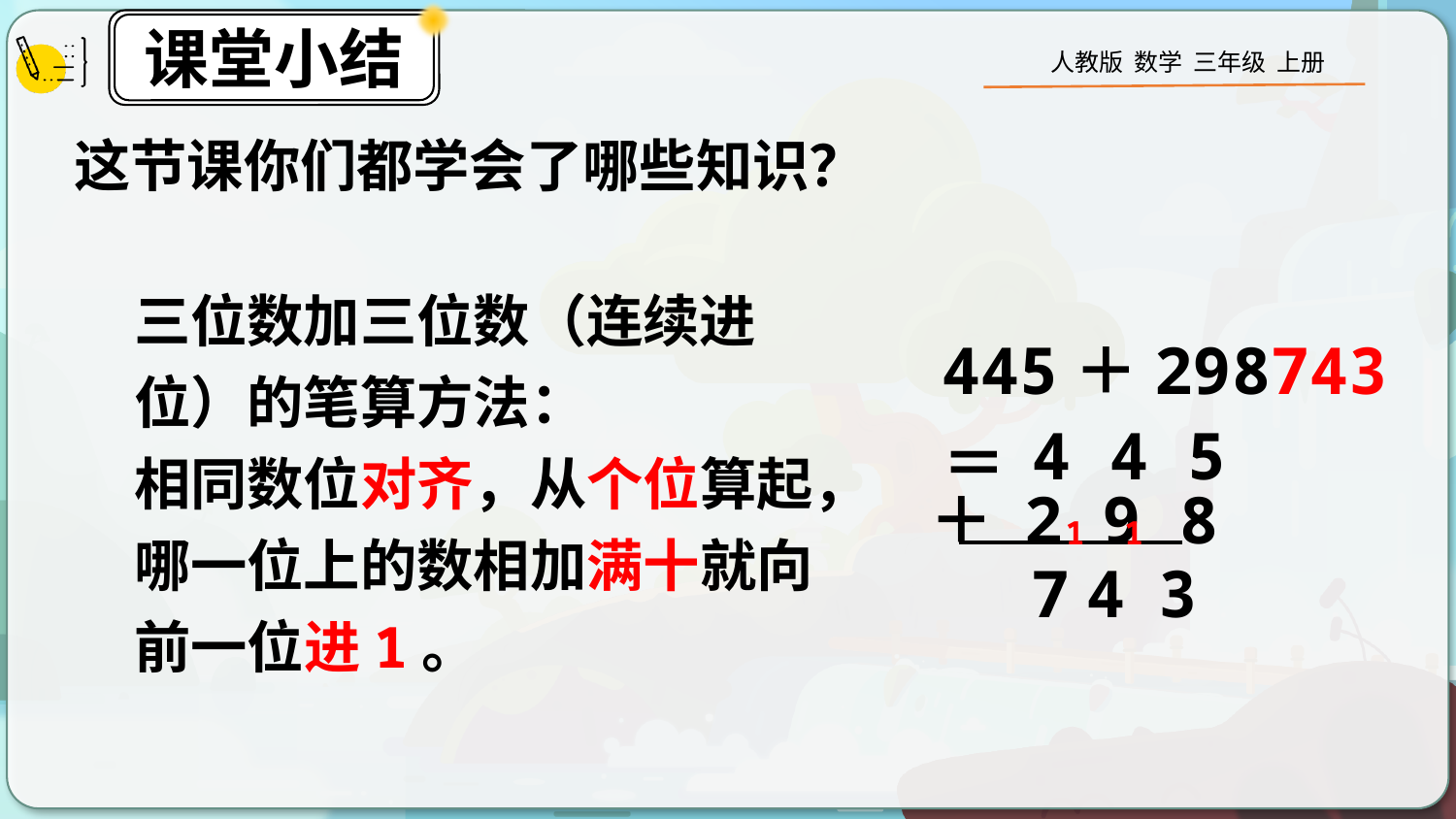

这节课你们都学会了哪些知识？
三位数加三位数（连续进位）的笔算方法：
相同数位对齐，从个位算起，哪一位上的数相加满十就向前一位进1。
445＋298＝
743
  4 4 5

＋ 2 9 8
1
1
7
4
3